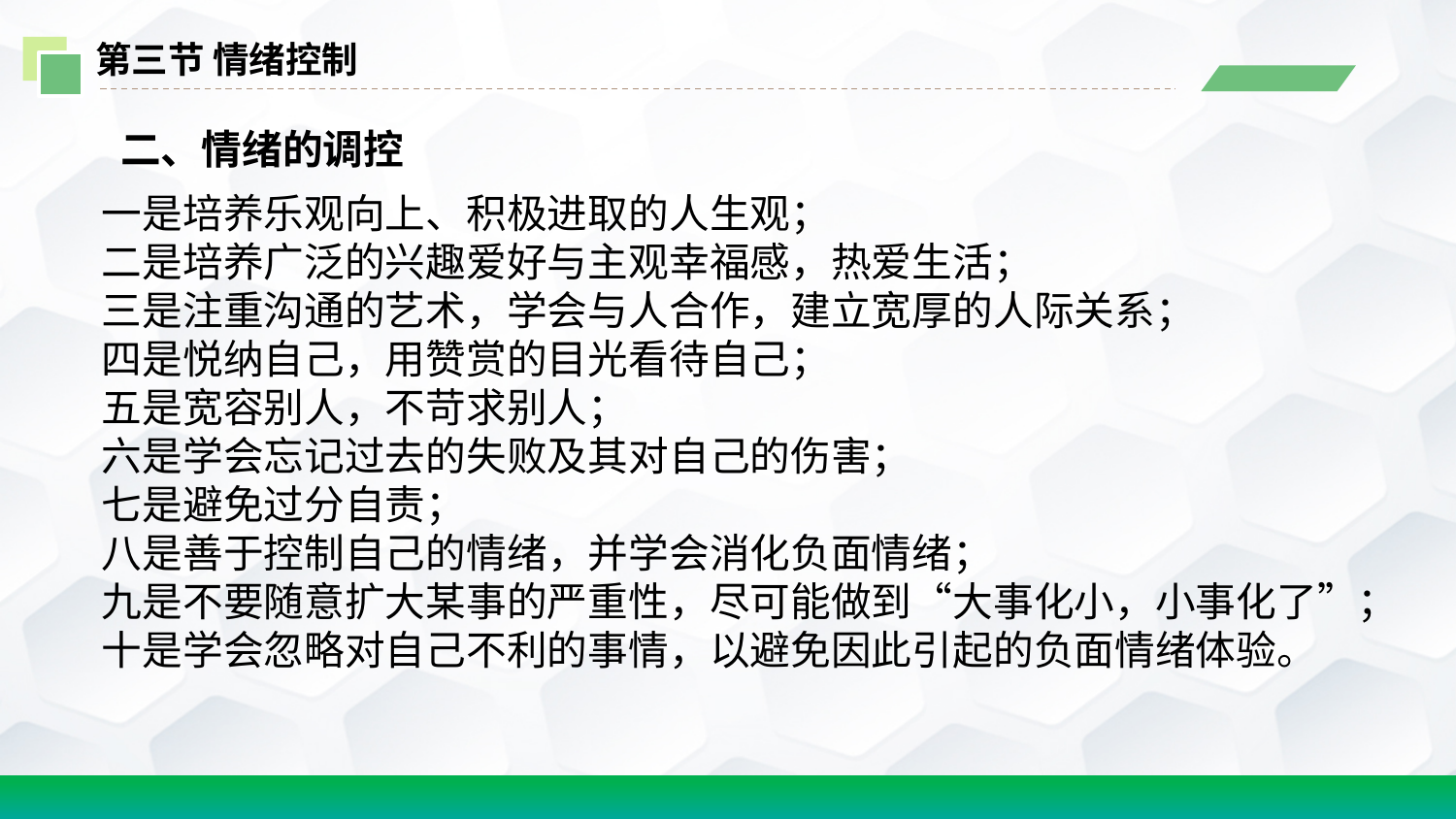

第三节 情绪控制
 二、情绪的调控
一是培养乐观向上、积极进取的人生观；
二是培养广泛的兴趣爱好与主观幸福感，热爱生活；
三是注重沟通的艺术，学会与人合作，建立宽厚的人际关系；
四是悦纳自己，用赞赏的目光看待自己；
五是宽容别人，不苛求别人；
六是学会忘记过去的失败及其对自己的伤害；
七是避免过分自责；
八是善于控制自己的情绪，并学会消化负面情绪；
九是不要随意扩大某事的严重性，尽可能做到“大事化小，小事化了”；
十是学会忽略对自己不利的事情，以避免因此引起的负面情绪体验。